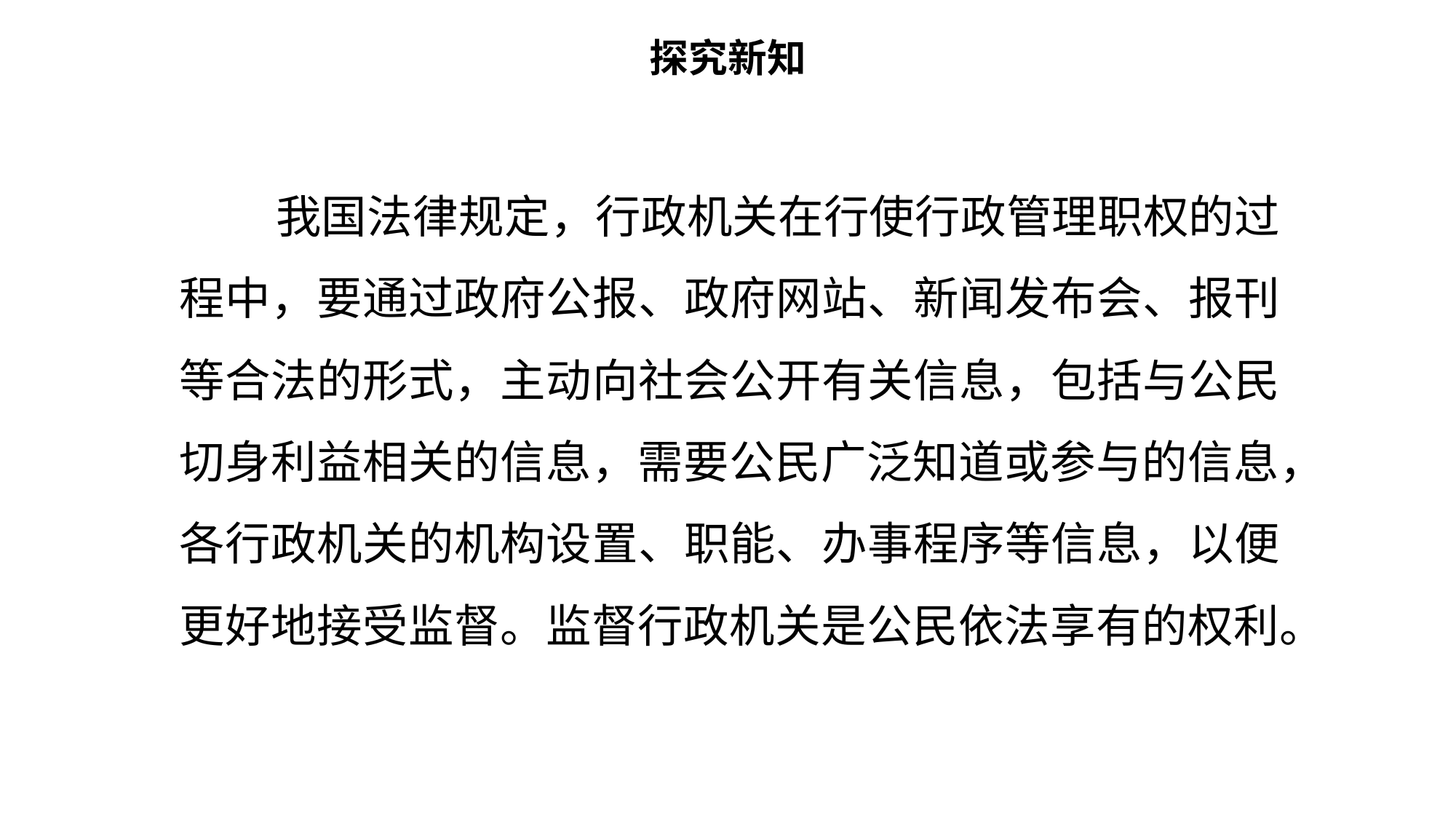

# 探究新知
我国法律规定，行政机关在行使行政管理职权的过程中，要通过政府公报、政府网站、新闻发布会、报刊等合法的形式，主动向社会公开有关信息，包括与公民切身利益相关的信息，需要公民广泛知道或参与的信息，各行政机关的机构设置、职能、办事程序等信息，以便更好地接受监督。监督行政机关是公民依法享有的权利。